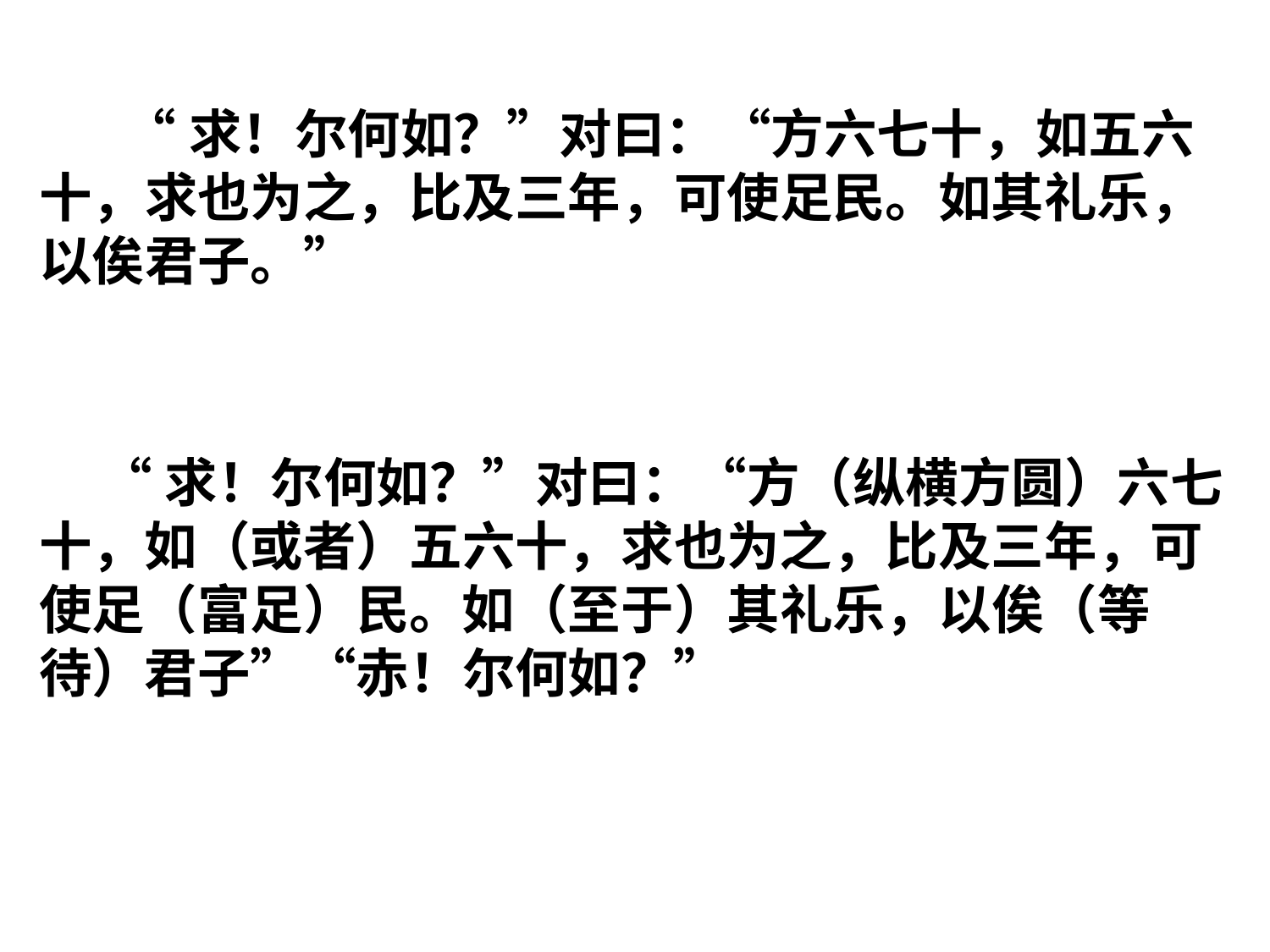

“求！尔何如？”对曰：“方六七十，如五六十，求也为之，比及三年，可使足民。如其礼乐，以俟君子。”

     “求！尔何如？”对曰：“方（纵横方圆）六七十，如（或者）五六十，求也为之，比及三年，可使足（富足）民。如（至于）其礼乐，以俟（等待）君子”“赤！尔何如？”